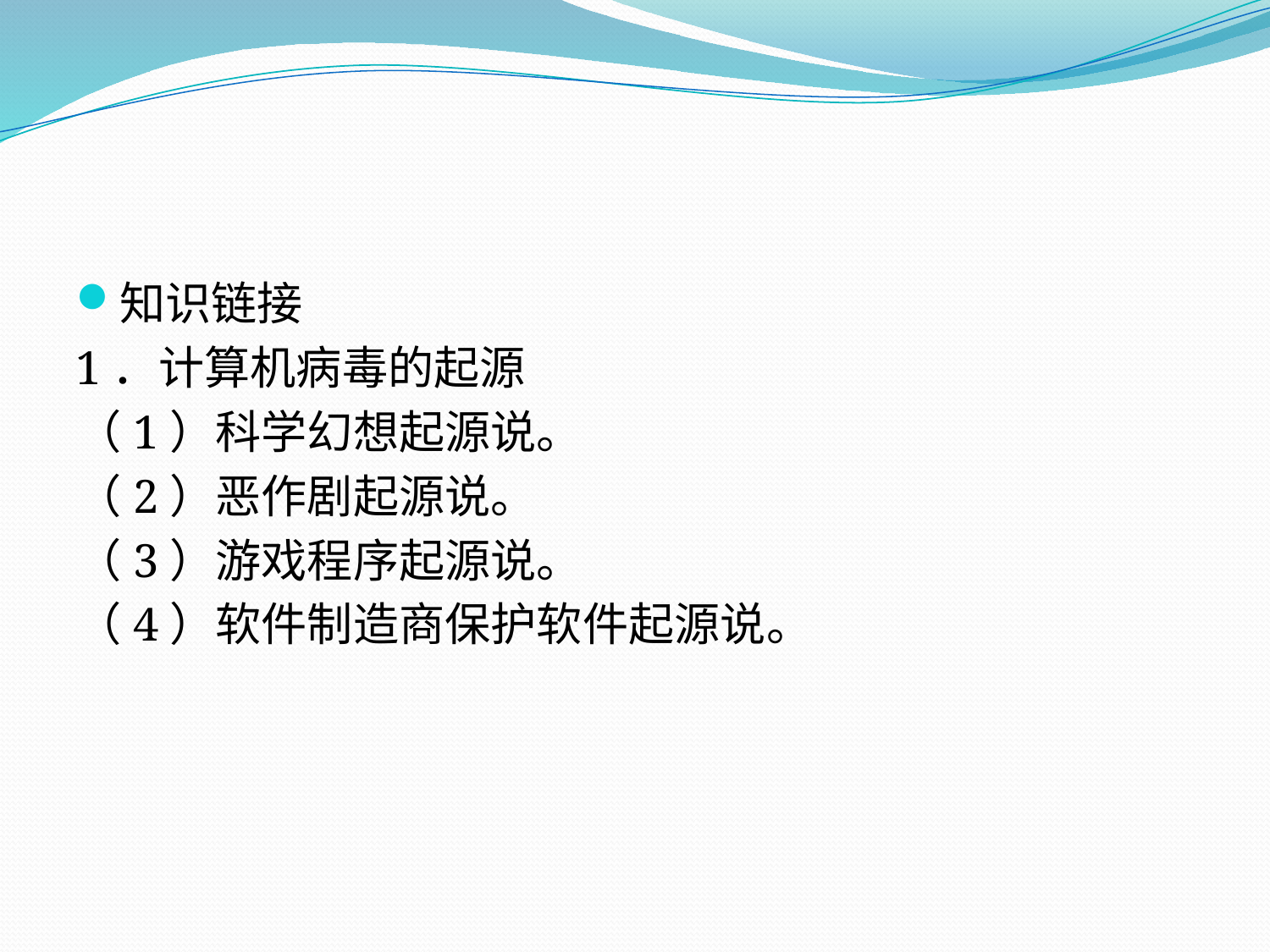

#
知识链接
1．计算机病毒的起源
（1）科学幻想起源说。
（2）恶作剧起源说。
（3）游戏程序起源说。
（4）软件制造商保护软件起源说。